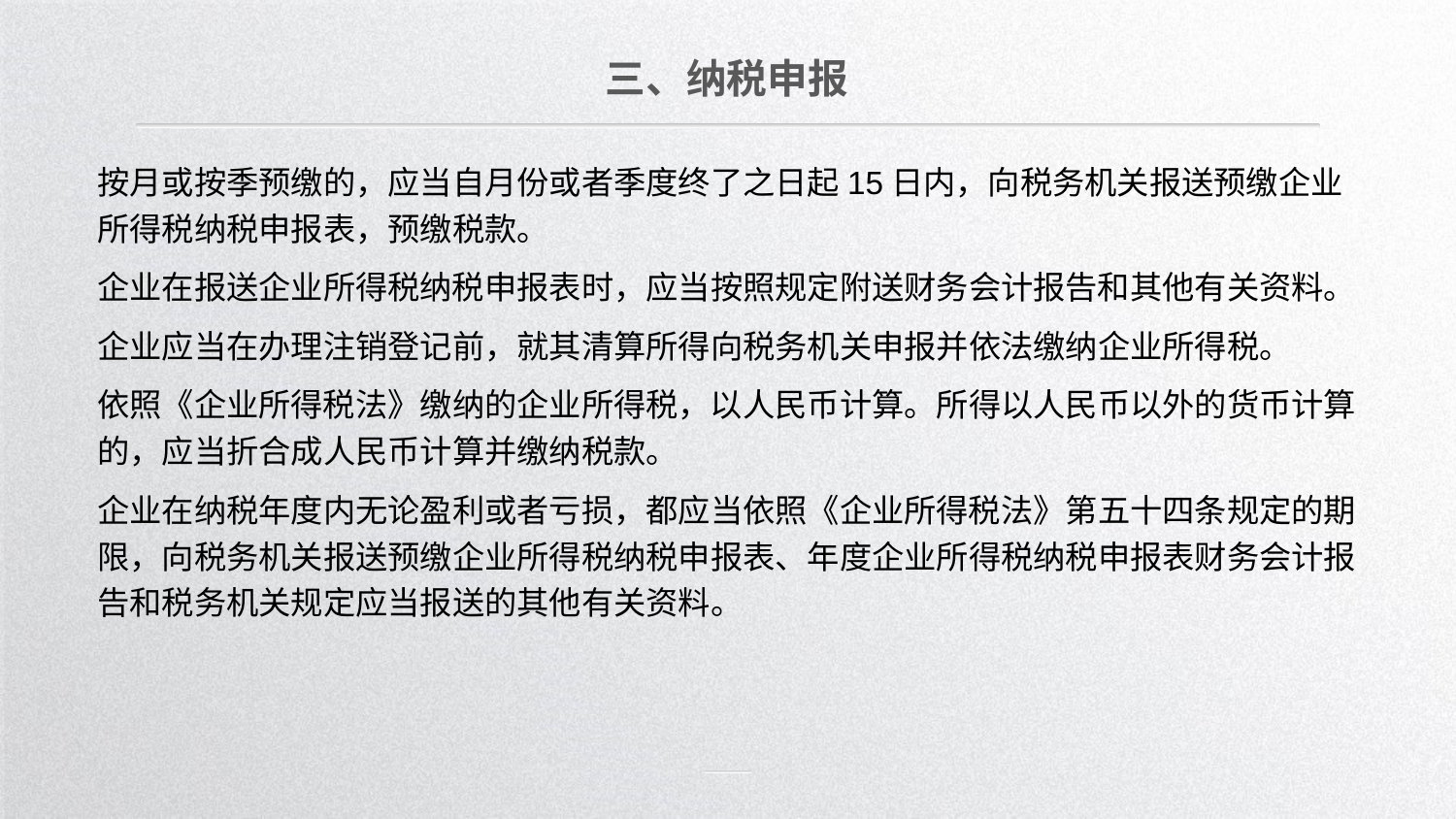

三、纳税申报
按月或按季预缴的，应当自月份或者季度终了之日起15日内，向税务机关报送预缴企业所得税纳税申报表，预缴税款。
企业在报送企业所得税纳税申报表时，应当按照规定附送财务会计报告和其他有关资料。
企业应当在办理注销登记前，就其清算所得向税务机关申报并依法缴纳企业所得税。
依照《企业所得税法》缴纳的企业所得税，以人民币计算。所得以人民币以外的货币计算的，应当折合成人民币计算并缴纳税款。
企业在纳税年度内无论盈利或者亏损，都应当依照《企业所得税法》第五十四条规定的期限，向税务机关报送预缴企业所得税纳税申报表、年度企业所得税纳税申报表财务会计报告和税务机关规定应当报送的其他有关资料。